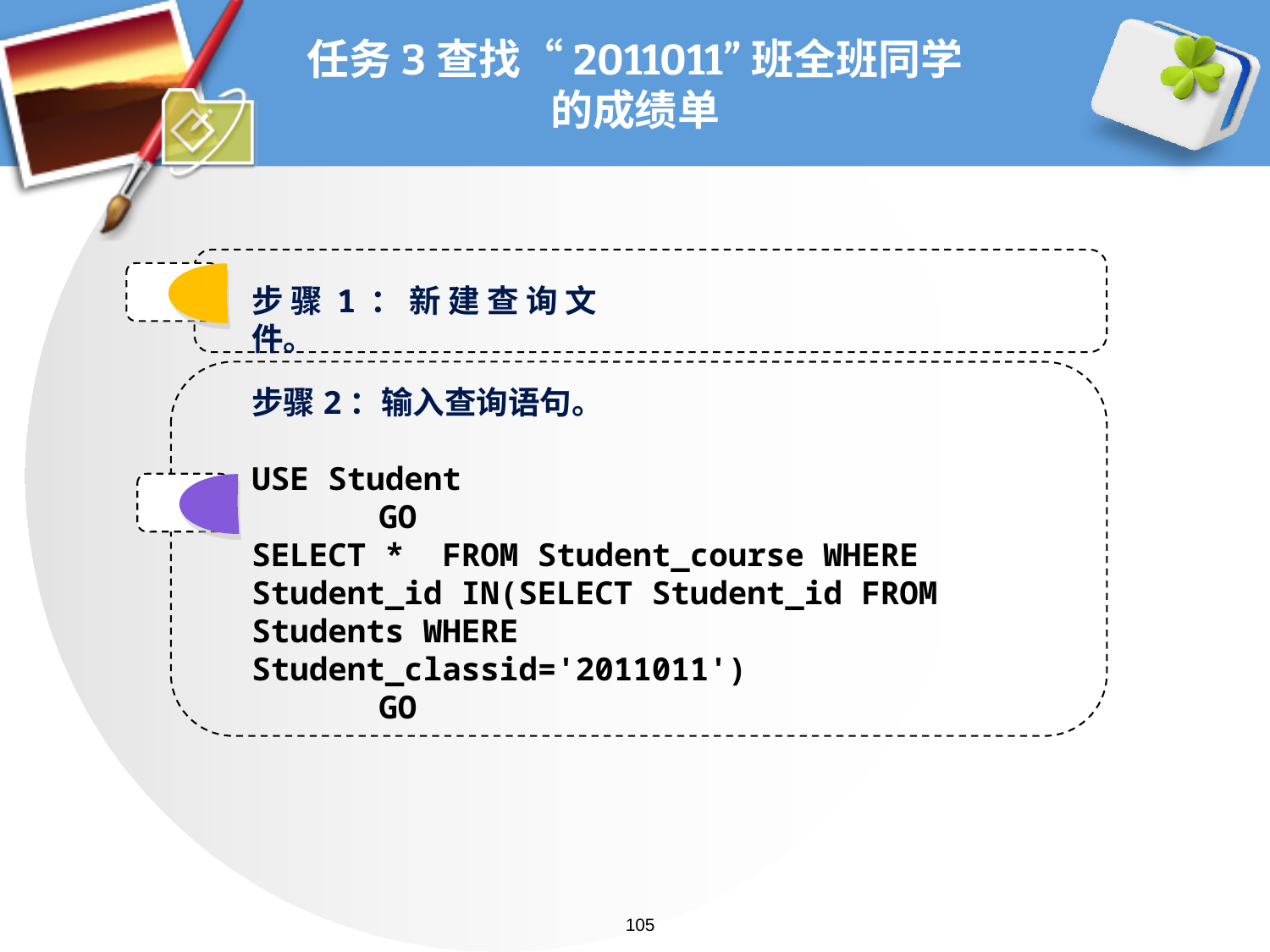

# 任务3查找“2011011”班全班同学的成绩单

步骤1：新建查询文件。

步骤2：输入查询语句。

USE Student
	GO
SELECT *  FROM Student_course WHERE Student_id IN(SELECT Student_id FROM Students WHERE   Student_classid='2011011')
	GO

105